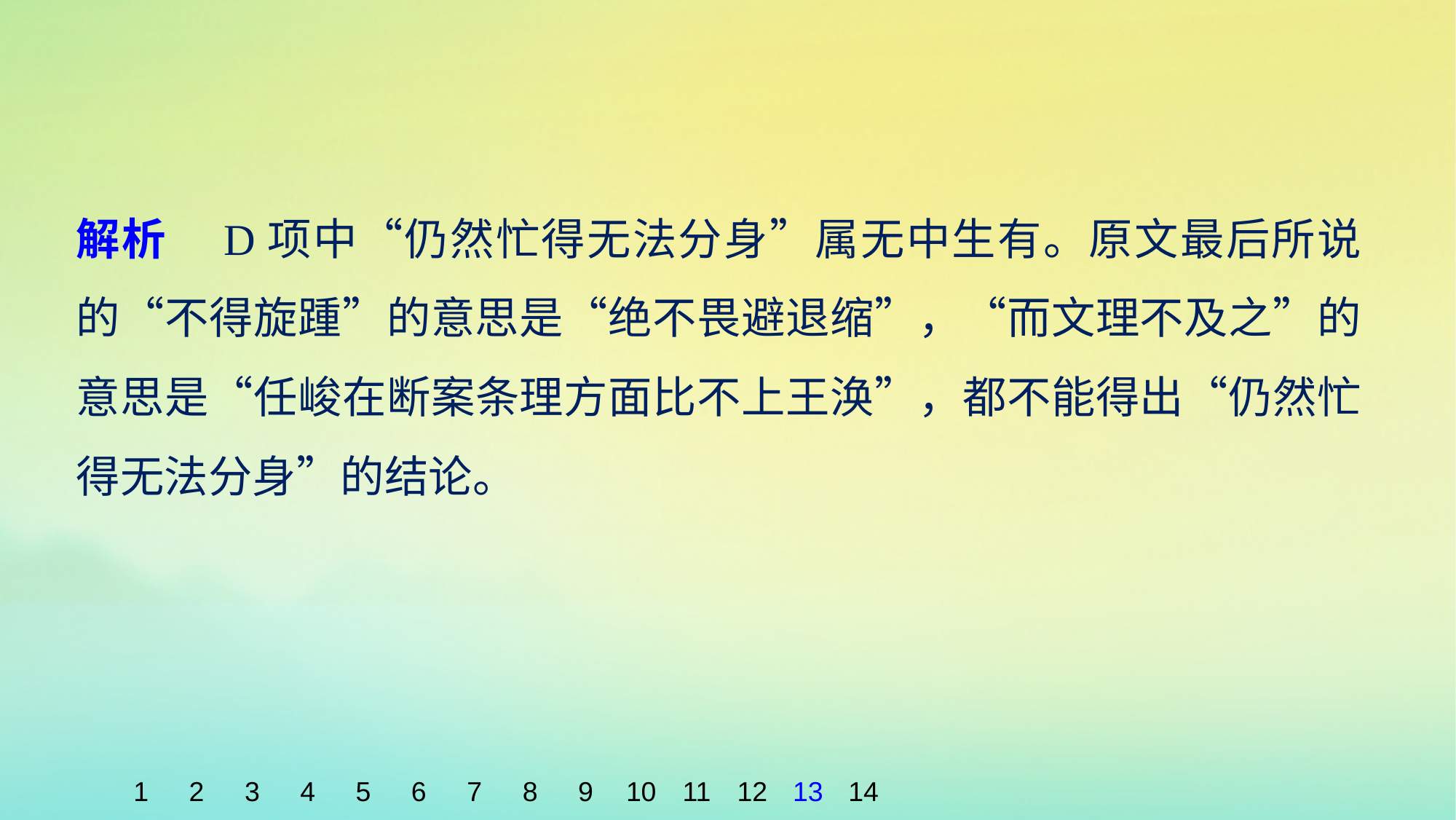

解析　D项中“仍然忙得无法分身”属无中生有。原文最后所说的“不得旋踵”的意思是“绝不畏避退缩”，“而文理不及之”的意思是“任峻在断案条理方面比不上王涣”，都不能得出“仍然忙得无法分身”的结论。
1
2
3
4
5
6
7
8
9
10
11
12
13
14